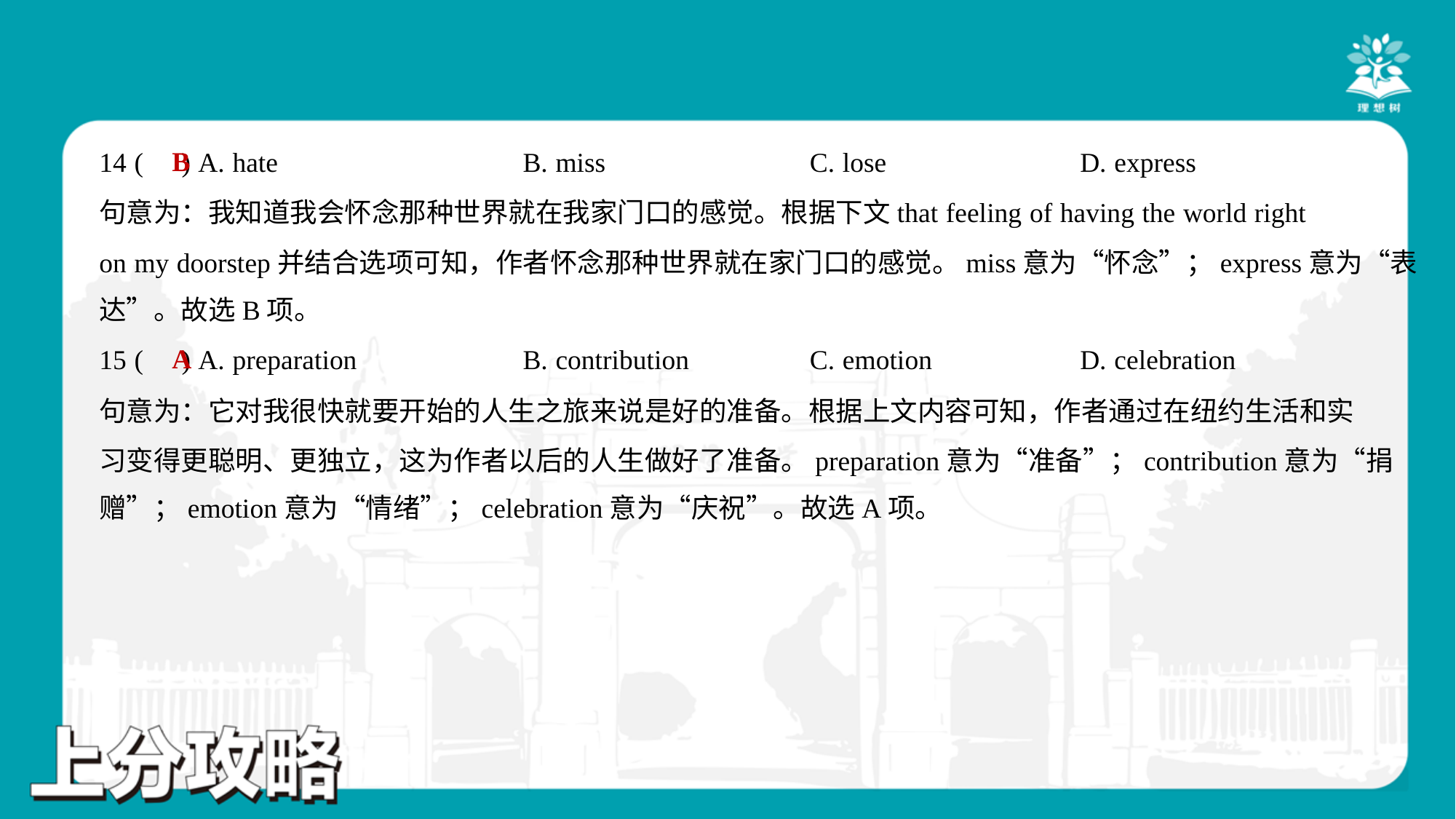

B
14 (     ) A. hate	B. miss	C. lose	D. express
句意为：我知道我会怀念那种世界就在我家门口的感觉。根据下文that feeling of having the world right
on my doorstep并结合选项可知，作者怀念那种世界就在家门口的感觉。miss意为“怀念”；express意为“表
达”。故选B项。
A
15 (     ) A. preparation	B. contribution	C. emotion	D. celebration
句意为：它对我很快就要开始的人生之旅来说是好的准备。根据上文内容可知，作者通过在纽约生活和实
习变得更聪明、更独立，这为作者以后的人生做好了准备。preparation意为“准备”；contribution意为“捐
赠”；emotion意为“情绪”；celebration意为“庆祝”。故选A项。